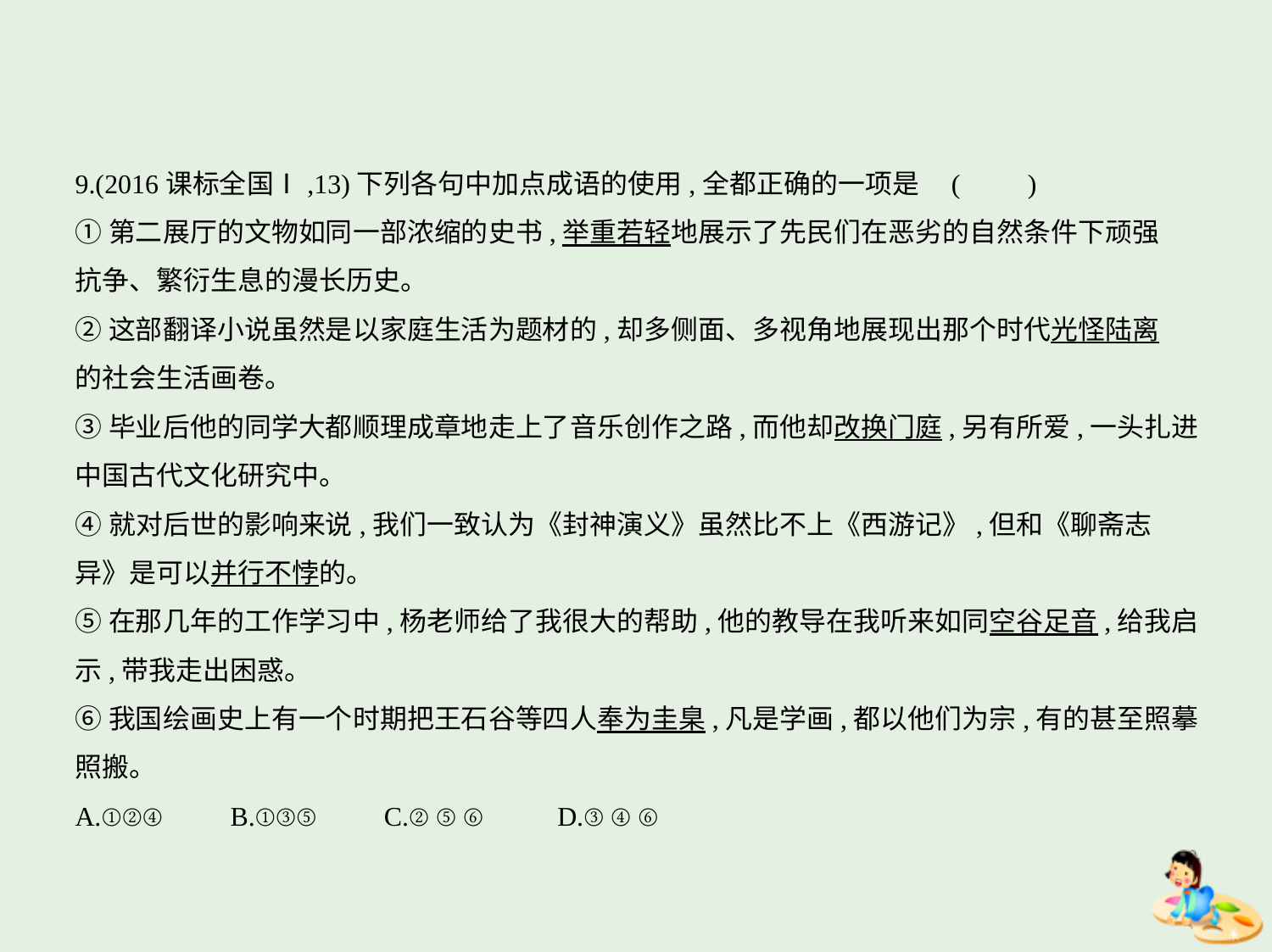

9.(2016课标全国Ⅰ,13)下列各句中加点成语的使用,全都正确的一项是 (　　)
①第二展厅的文物如同一部浓缩的史书,举重若轻地展示了先民们在恶劣的自然条件下顽强
抗争、繁衍生息的漫长历史。
②这部翻译小说虽然是以家庭生活为题材的,却多侧面、多视角地展现出那个时代光怪陆离
的社会生活画卷。
③毕业后他的同学大都顺理成章地走上了音乐创作之路,而他却改换门庭,另有所爱,一头扎进
中国古代文化研究中。
④就对后世的影响来说,我们一致认为《封神演义》虽然比不上《西游记》,但和《聊斋志
异》是可以并行不悖的。
⑤在那几年的工作学习中,杨老师给了我很大的帮助,他的教导在我听来如同空谷足音,给我启
示,带我走出困惑。
⑥我国绘画史上有一个时期把王石谷等四人奉为圭臬,凡是学画,都以他们为宗,有的甚至照摹
照搬。
A.①②④　　B.①③⑤　　C.②⑤⑥　　D.③④⑥